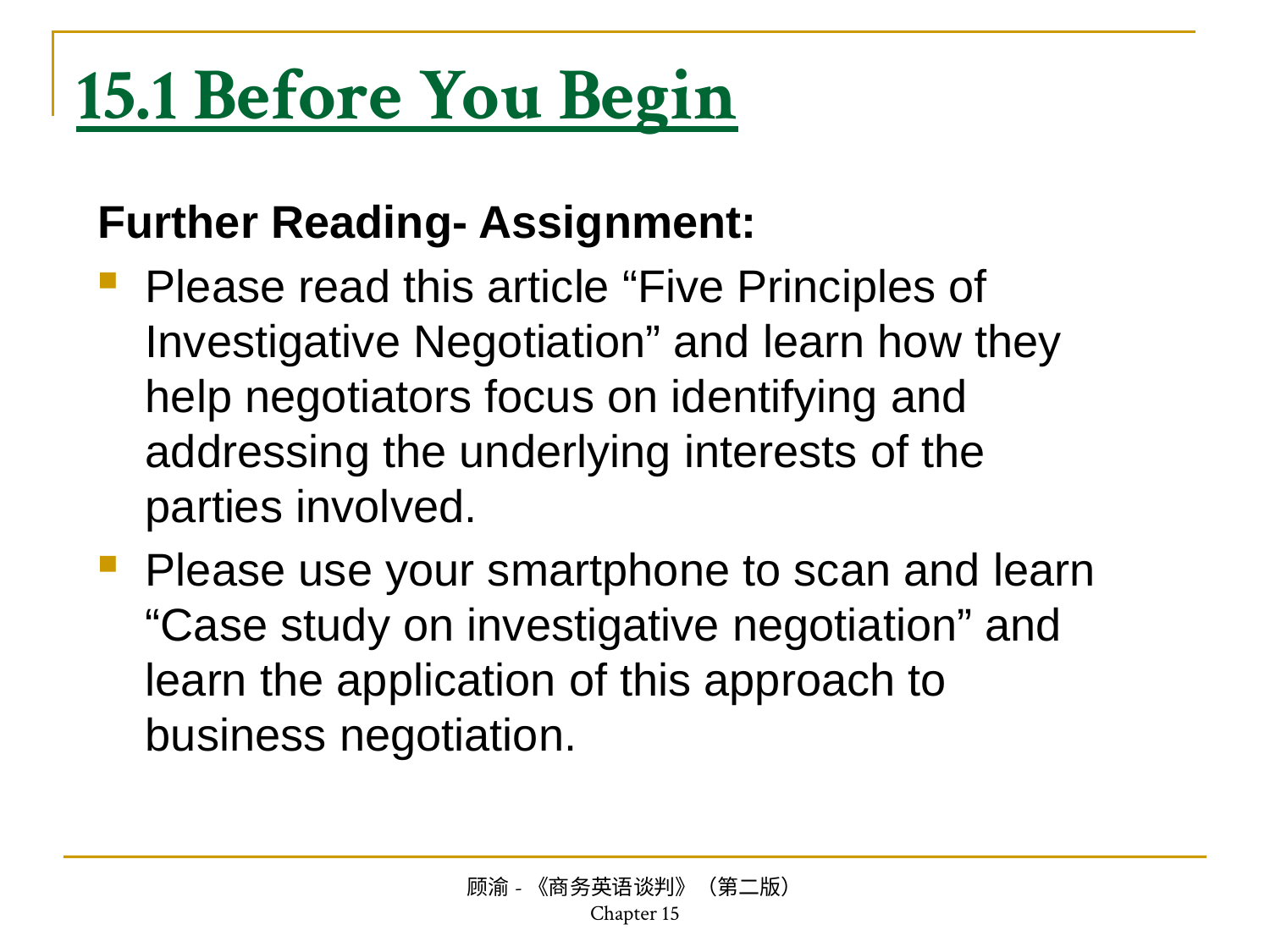

# 15.1 Before You Begin
Further Reading- Assignment:
Please read this article “Five Principles of Investigative Negotiation” and learn how they help negotiators focus on identifying and addressing the underlying interests of the parties involved.
Please use your smartphone to scan and learn “Case study on investigative negotiation” and learn the application of this approach to business negotiation.

15
顾渝-《商务英语谈判》（第二版） Chapter 15